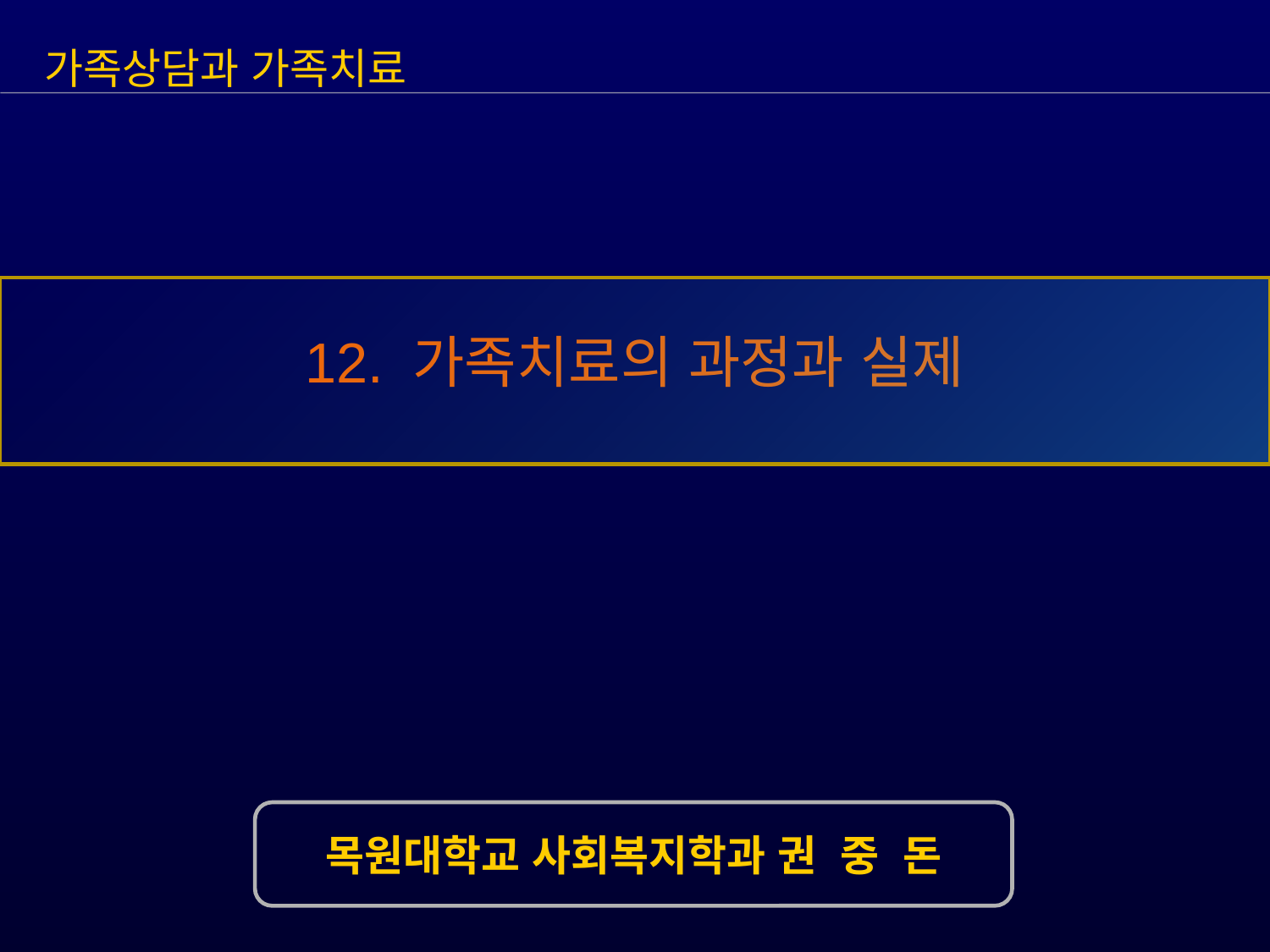

가족상담과 가족치료

12. 가족치료의 과정과 실제
목원대학교 사회복지학과 권  중  돈